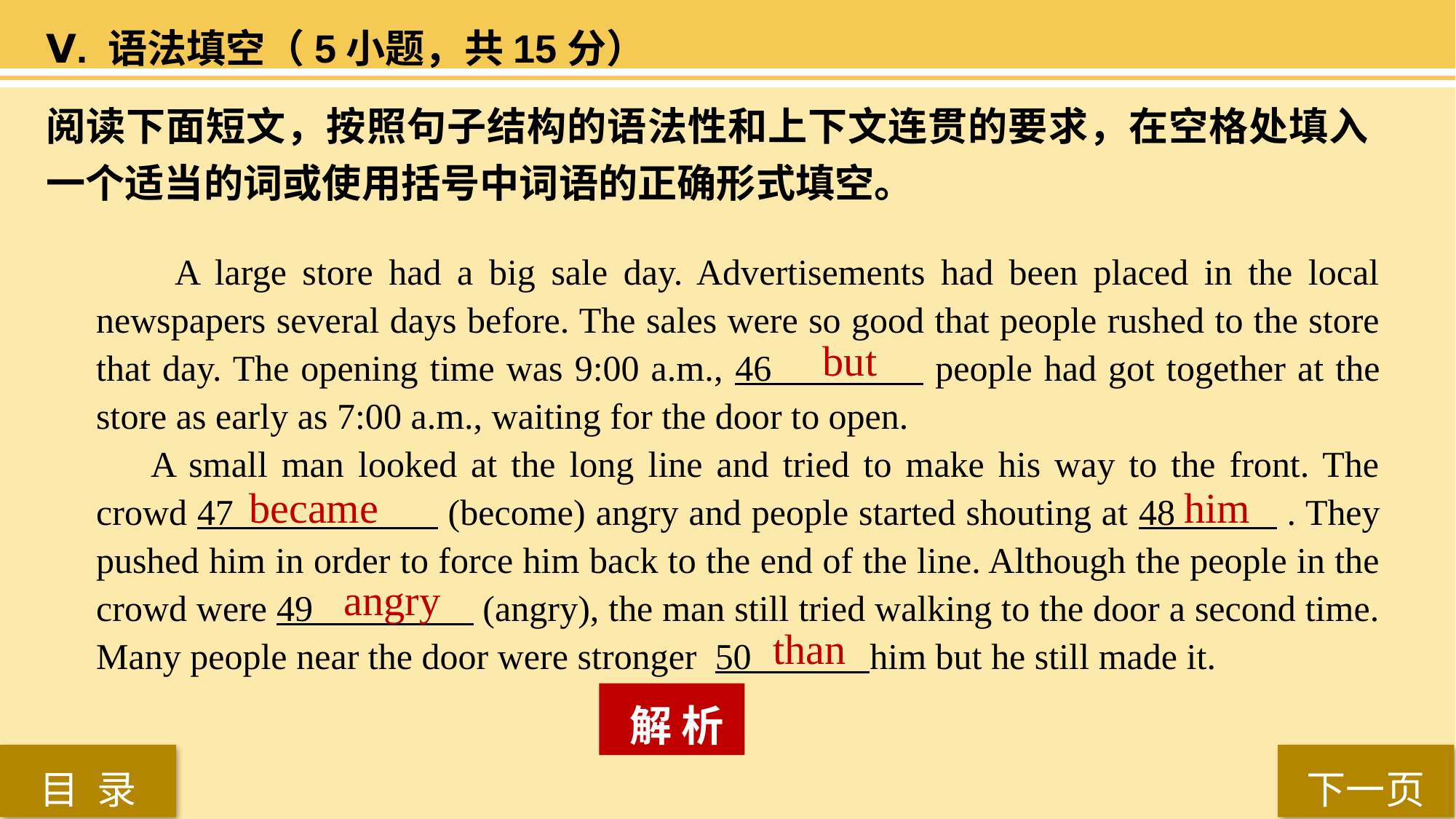

Ⅴ. 语法填空（5小题，共15分）
阅读下面短文，按照句子结构的语法性和上下文连贯的要求，在空格处填入一个适当的词或使用括号中词语的正确形式填空。
     A large store had a big sale day. Advertisements had been placed in the local newspapers several days before. The sales were so good that people rushed to the store that day. The opening time was 9:00 a.m., 46              people had got together at the store as early as 7:00 a.m., waiting for the door to open.
A small man looked at the long line and tried to make his way to the front. The crowd 47                     (become) angry and people started shouting at 48           . They pushed him in order to force him back to the end of the line. Although the people in the crowd were 49                  (angry), the man still tried walking to the door a second time. Many people near the door were stronger  50             him but he still made it.
 but
 became
him
angry
than
 解 析